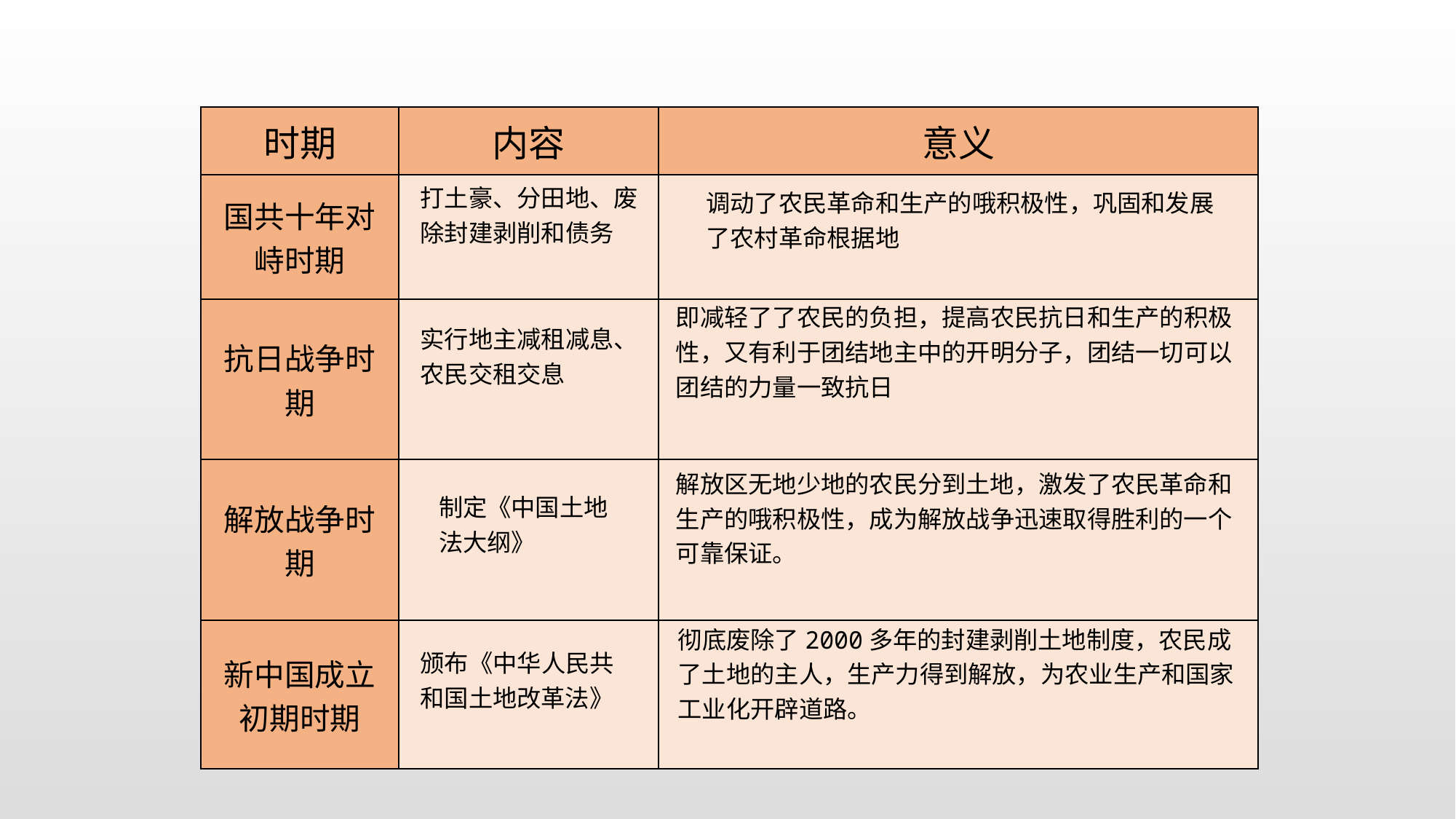

| 时期 | 内容 | 意义 |
| --- | --- | --- |
| 国共十年对峙时期 |  |  |
| 抗日战争时期 |  |  |
| 解放战争时期 |  |  |
| 新中国成立初期时期 |  |  |
打土豪、分田地、废除封建剥削和债务
调动了农民革命和生产的哦积极性，巩固和发展了农村革命根据地
即减轻了了农民的负担，提高农民抗日和生产的积极性，又有利于团结地主中的开明分子，团结一切可以团结的力量一致抗日
实行地主减租减息、农民交租交息
解放区无地少地的农民分到土地，激发了农民革命和生产的哦积极性，成为解放战争迅速取得胜利的一个可靠保证。
制定《中国土地法大纲》
彻底废除了2000多年的封建剥削土地制度，农民成了土地的主人，生产力得到解放，为农业生产和国家工业化开辟道路。
颁布《中华人民共和国土地改革法》